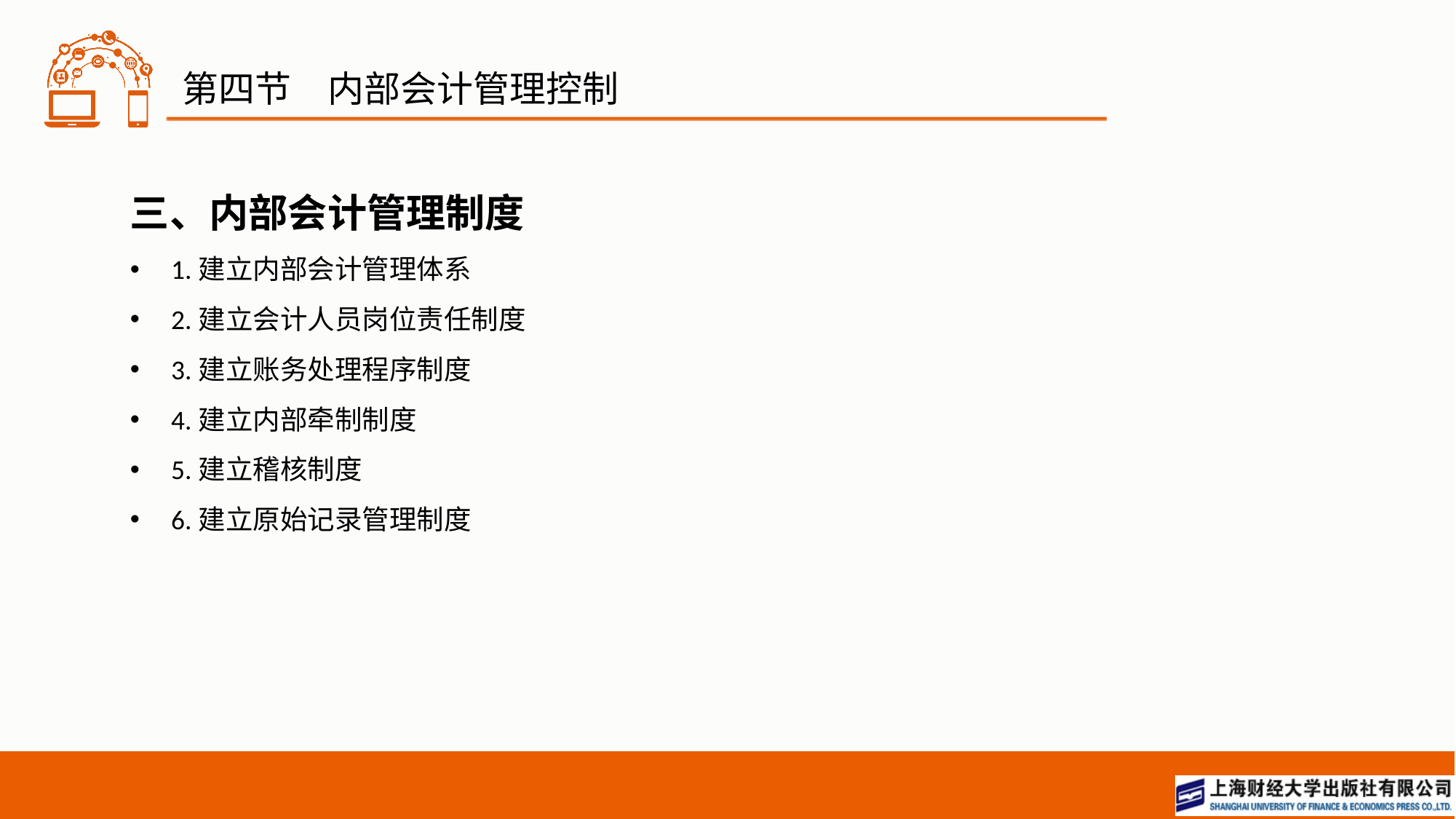

# 第四节　内部会计管理控制
三、内部会计管理制度
1.建立内部会计管理体系
2.建立会计人员岗位责任制度
3.建立账务处理程序制度
4.建立内部牵制制度
5.建立稽核制度
6.建立原始记录管理制度